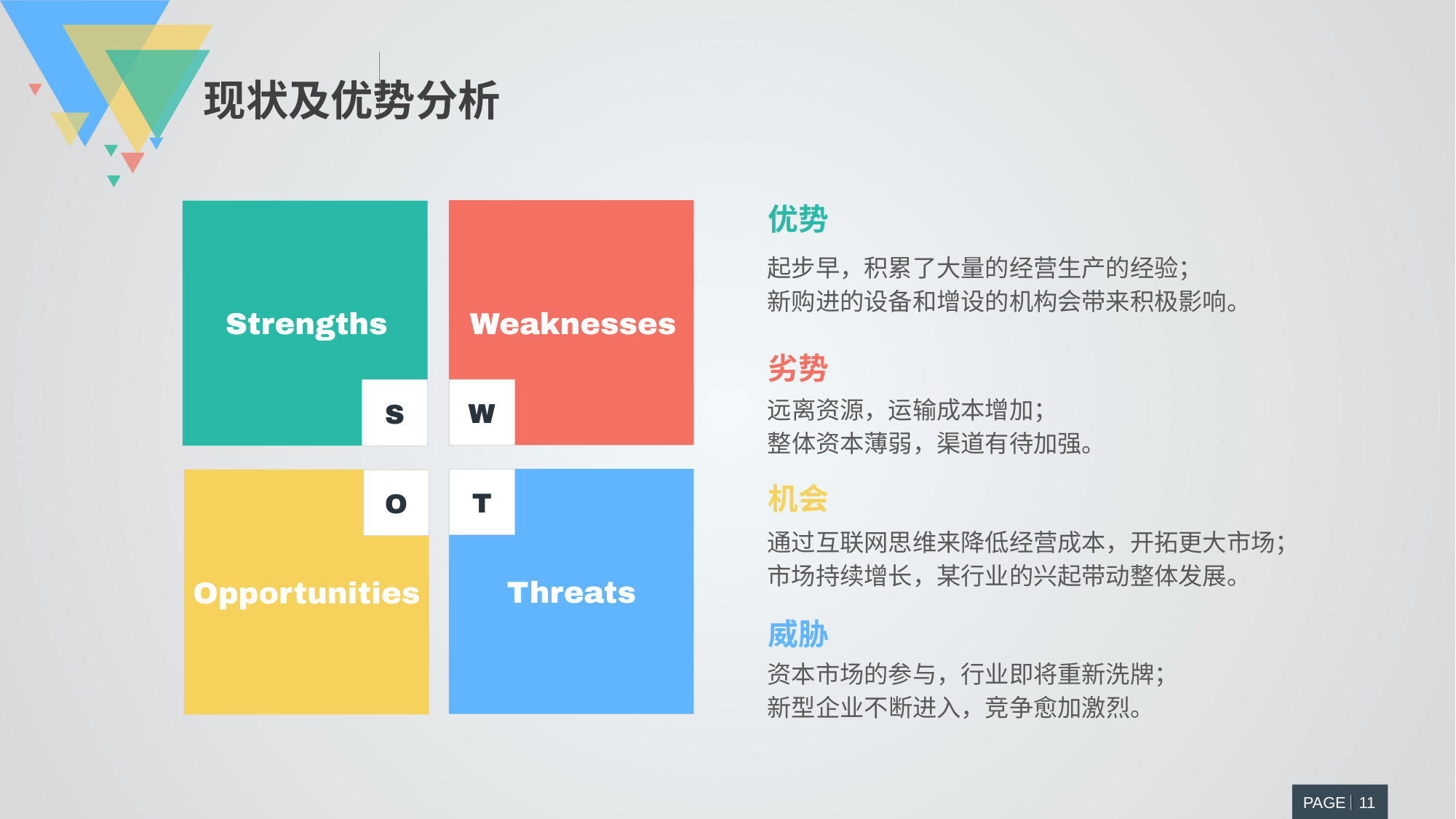

现状及优势分析
优势
起步早，积累了大量的经营生产的经验；
新购进的设备和增设的机构会带来积极影响。

W
Weaknesses

S
Strengths
劣势
远离资源，运输成本增加；
整体资本薄弱，渠道有待加强。
T

Threats
O

Opportunities
机会
通过互联网思维来降低经营成本，开拓更大市场；
市场持续增长，某行业的兴起带动整体发展。
威胁
资本市场的参与，行业即将重新洗牌；
新型企业不断进入，竞争愈加激烈。

PAGE   11